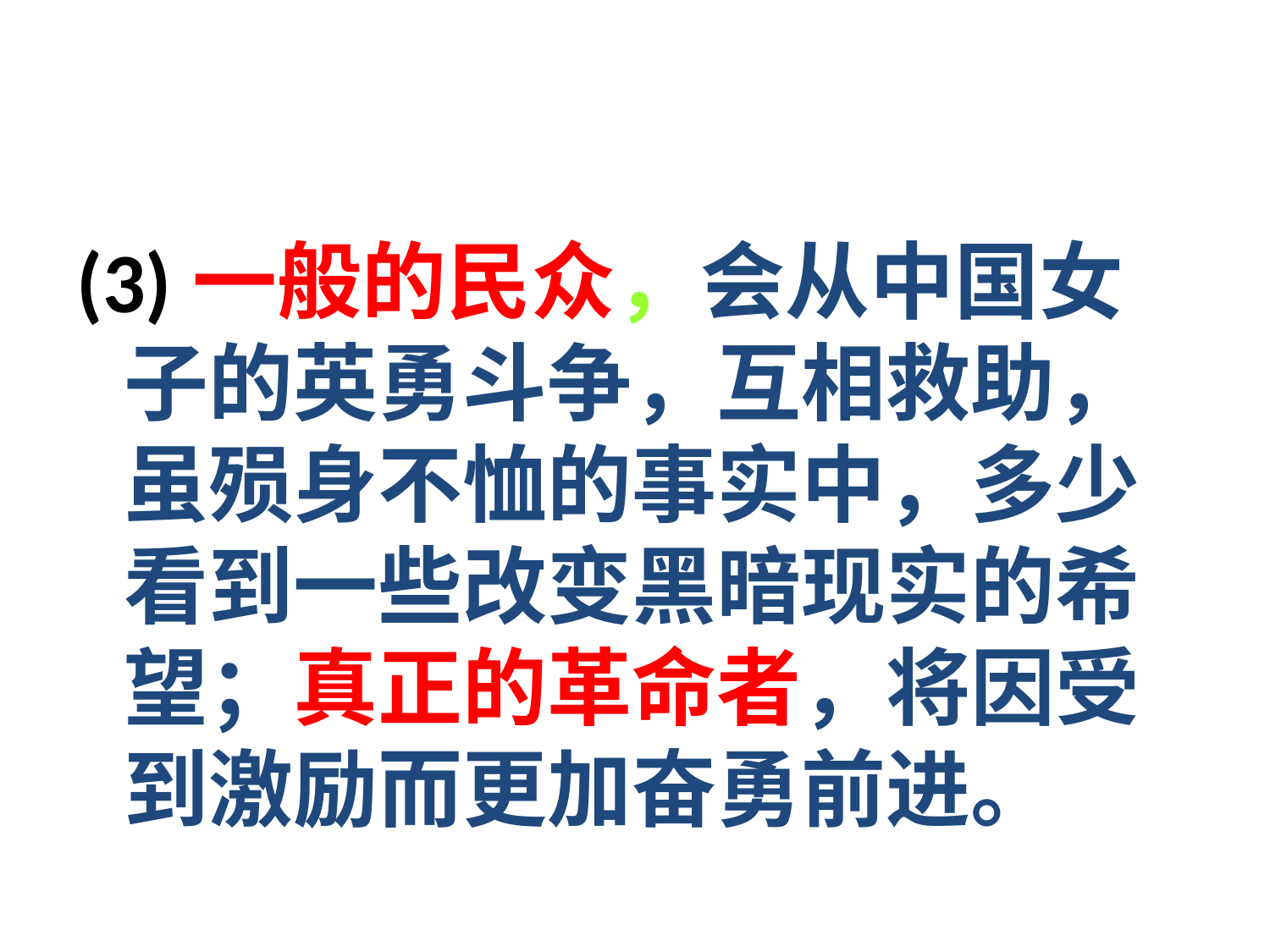

#
(3)一般的民众，会从中国女子的英勇斗争，互相救助，虽殒身不恤的事实中，多少看到一些改变黑暗现实的希望；真正的革命者，将因受到激励而更加奋勇前进。